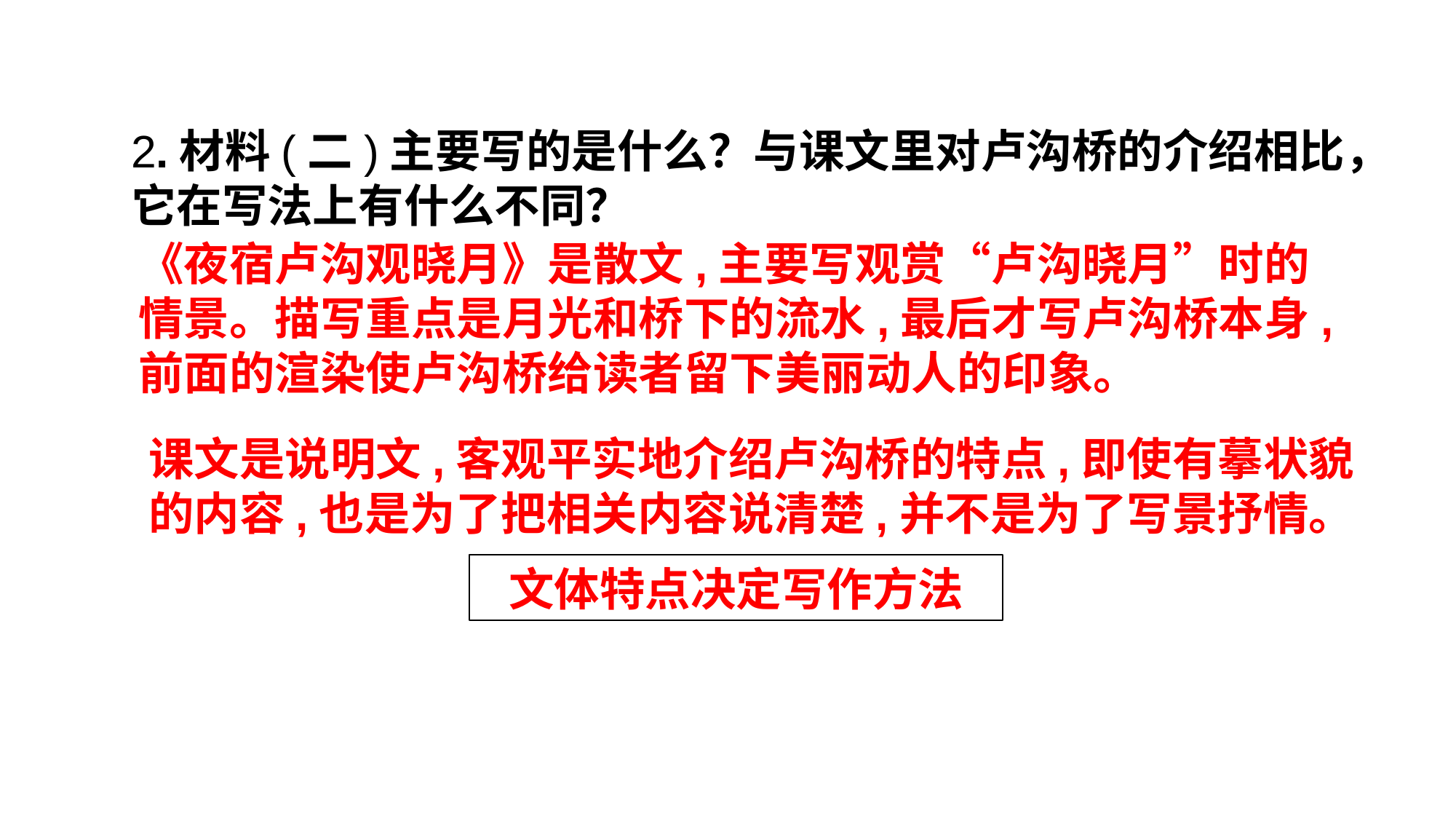

2.材料(二)主要写的是什么？与课文里对卢沟桥的介绍相比，它在写法上有什么不同？
《夜宿卢沟观晓月》是散文,主要写观赏“卢沟晓月”时的情景。描写重点是月光和桥下的流水,最后才写卢沟桥本身,前面的渲染使卢沟桥给读者留下美丽动人的印象。
课文是说明文,客观平实地介绍卢沟桥的特点,即使有摹状貌的内容,也是为了把相关内容说清楚,并不是为了写景抒情。
文体特点决定写作方法